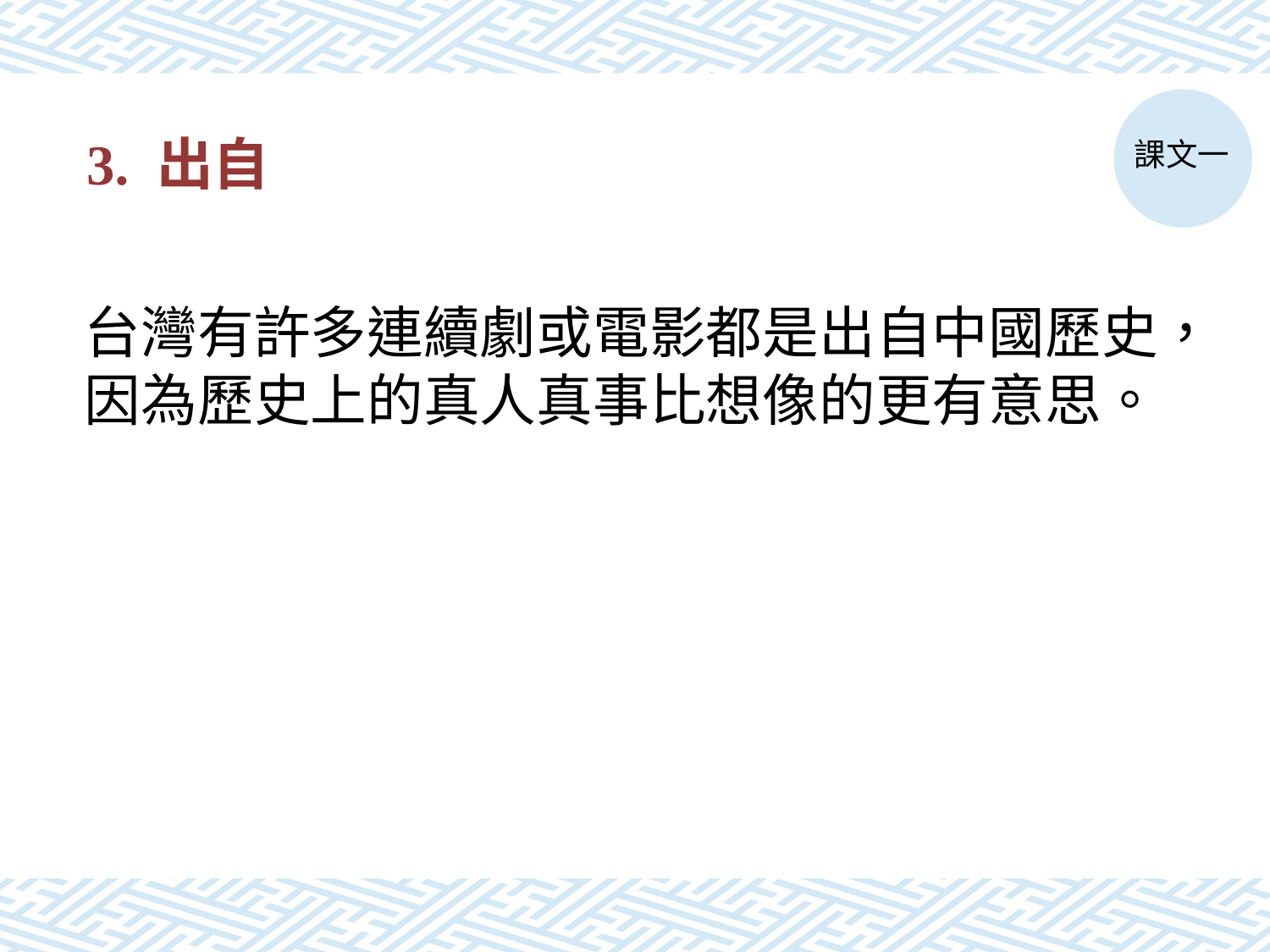

課文一
# 3. 出自

台灣有許多連續劇或電影都是出自中國歷史，因為歷史上的真人真事比想像的更有意思。